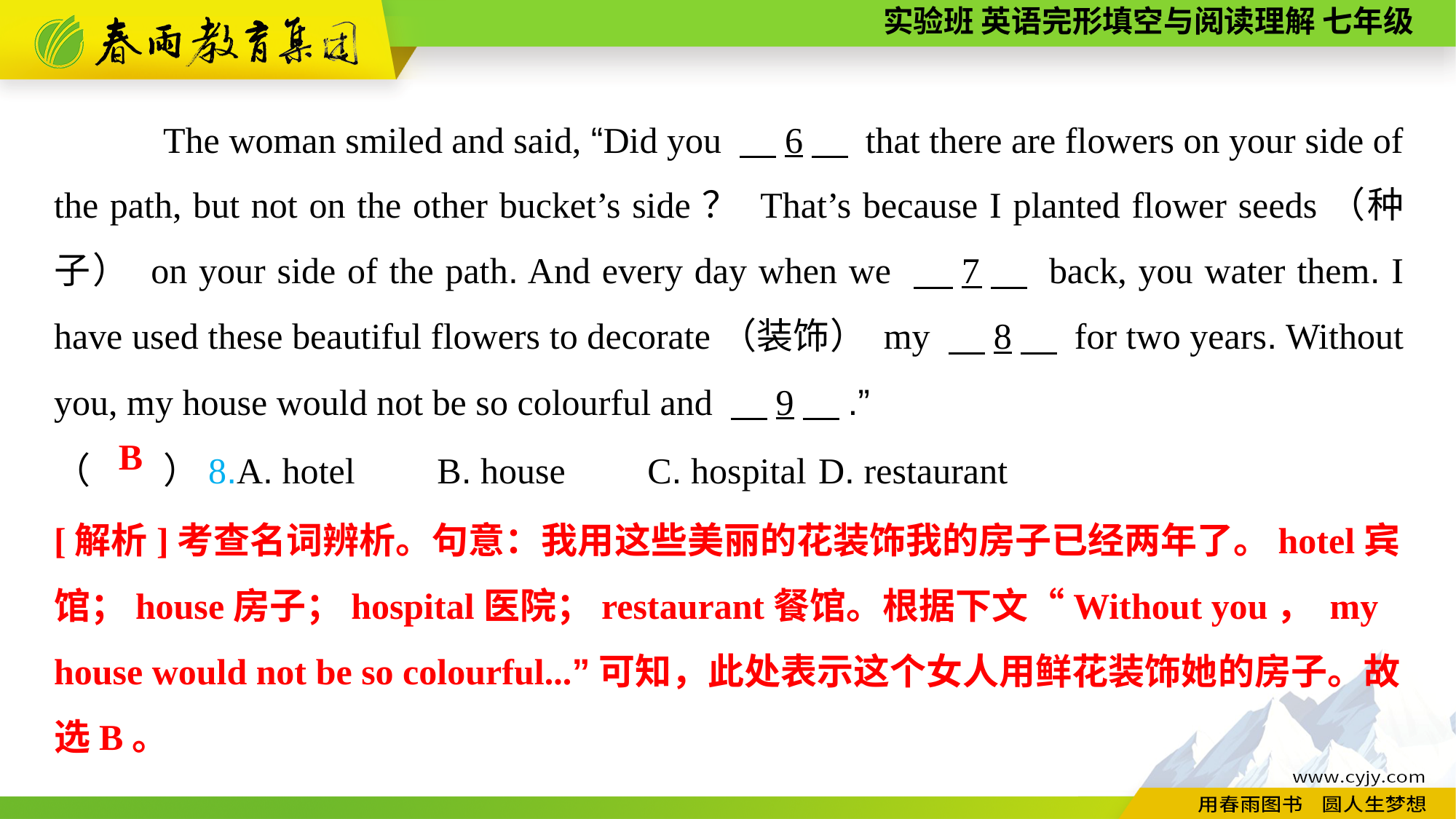

The woman smiled and said, “Did you 　6　 that there are flowers on your side of the path, but not on the other bucket’s side？ That’s because I planted flower seeds（种子） on your side of the path. And every day when we 　7　 back, you water them. I have used these beautiful flowers to decorate（装饰） my 　8　 for two years. Without you, my house would not be so colourful and 　9　.”
（　　）8.A. hotel         B. house         C. hospital	D. restaurant
B
[解析]考查名词辨析。句意：我用这些美丽的花装饰我的房子已经两年了。hotel宾
馆；house房子；hospital医院；restaurant餐馆。根据下文“Without you， my house would not be so colourful...”可知，此处表示这个女人用鲜花装饰她的房子。故
选B。